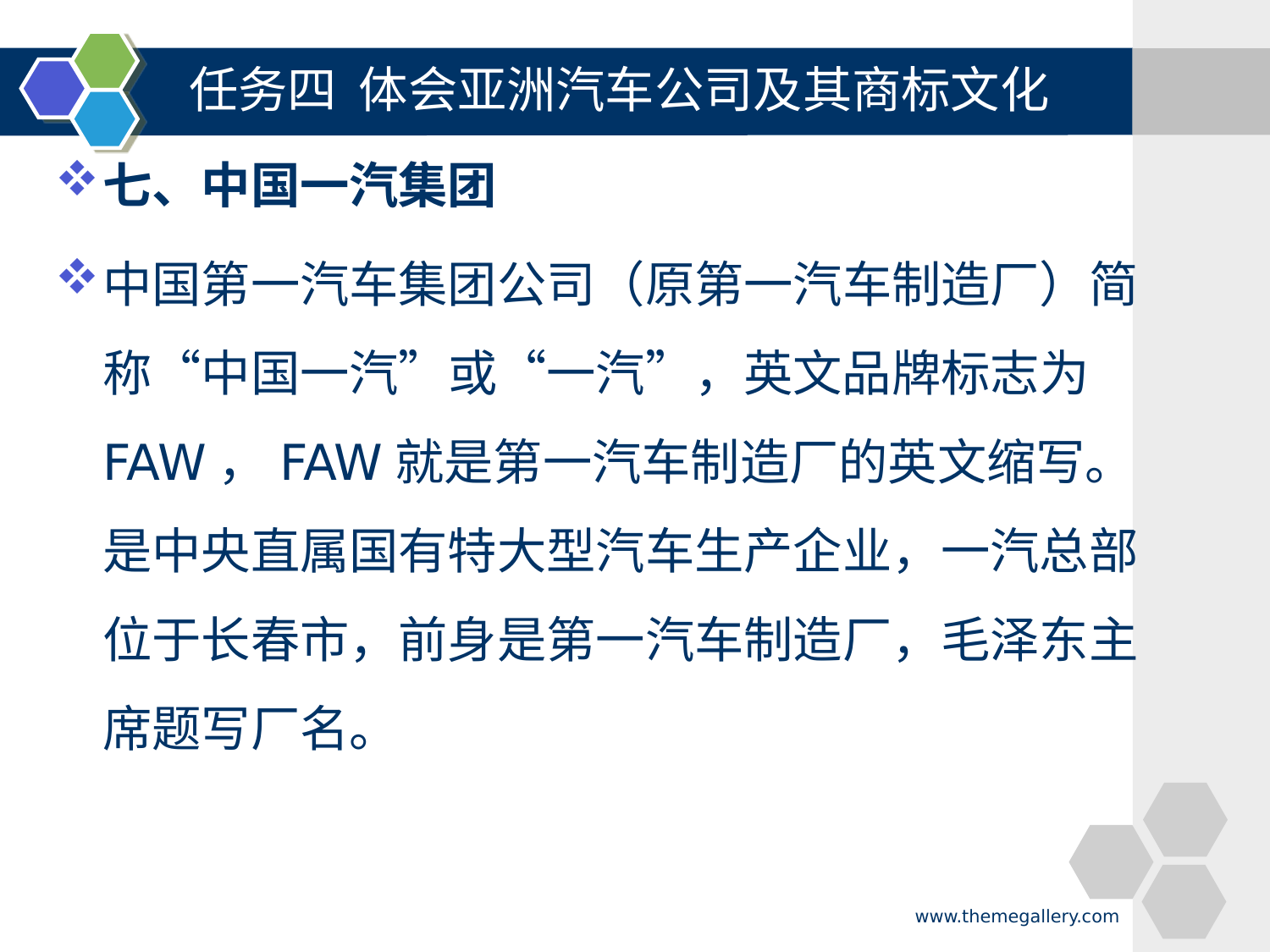

任务四  体会亚洲汽车公司及其商标文化
#
七、中国一汽集团
中国第一汽车集团公司（原第一汽车制造厂）简称“中国一汽”或“一汽”，英文品牌标志为FAW，FAW就是第一汽车制造厂的英文缩写。是中央直属国有特大型汽车生产企业，一汽总部位于长春市，前身是第一汽车制造厂，毛泽东主席题写厂名。

www.themegallery.com